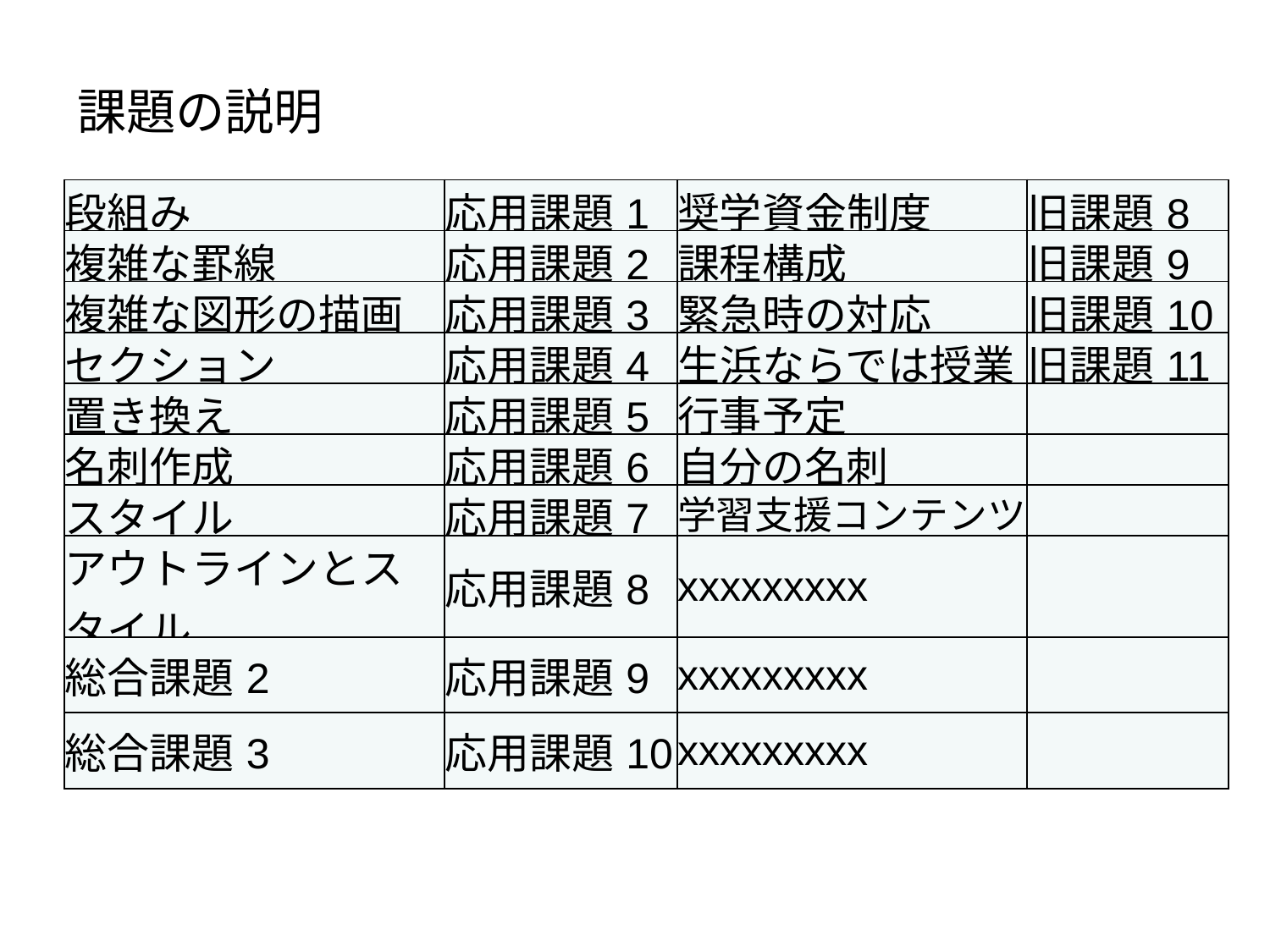

課題の説明
| 段組み | 応用課題1 | 奨学資金制度 | 旧課題8 |
| --- | --- | --- | --- |
| 複雑な罫線 | 応用課題2 | 課程構成 | 旧課題9 |
| 複雑な図形の描画 | 応用課題3 | 緊急時の対応 | 旧課題10 |
| セクション | 応用課題4 | 生浜ならでは授業 | 旧課題11 |
| 置き換え | 応用課題5 | 行事予定 |  |
| 名刺作成 | 応用課題6 | 自分の名刺 |  |
| スタイル | 応用課題7 | 学習支援コンテンツ |  |
| アウトラインとスタイル | 応用課題8 | xxxxxxxxx |  |
| 総合課題2 | 応用課題9 | xxxxxxxxx |  |
| 総合課題3 | 応用課題10 | xxxxxxxxx |  |